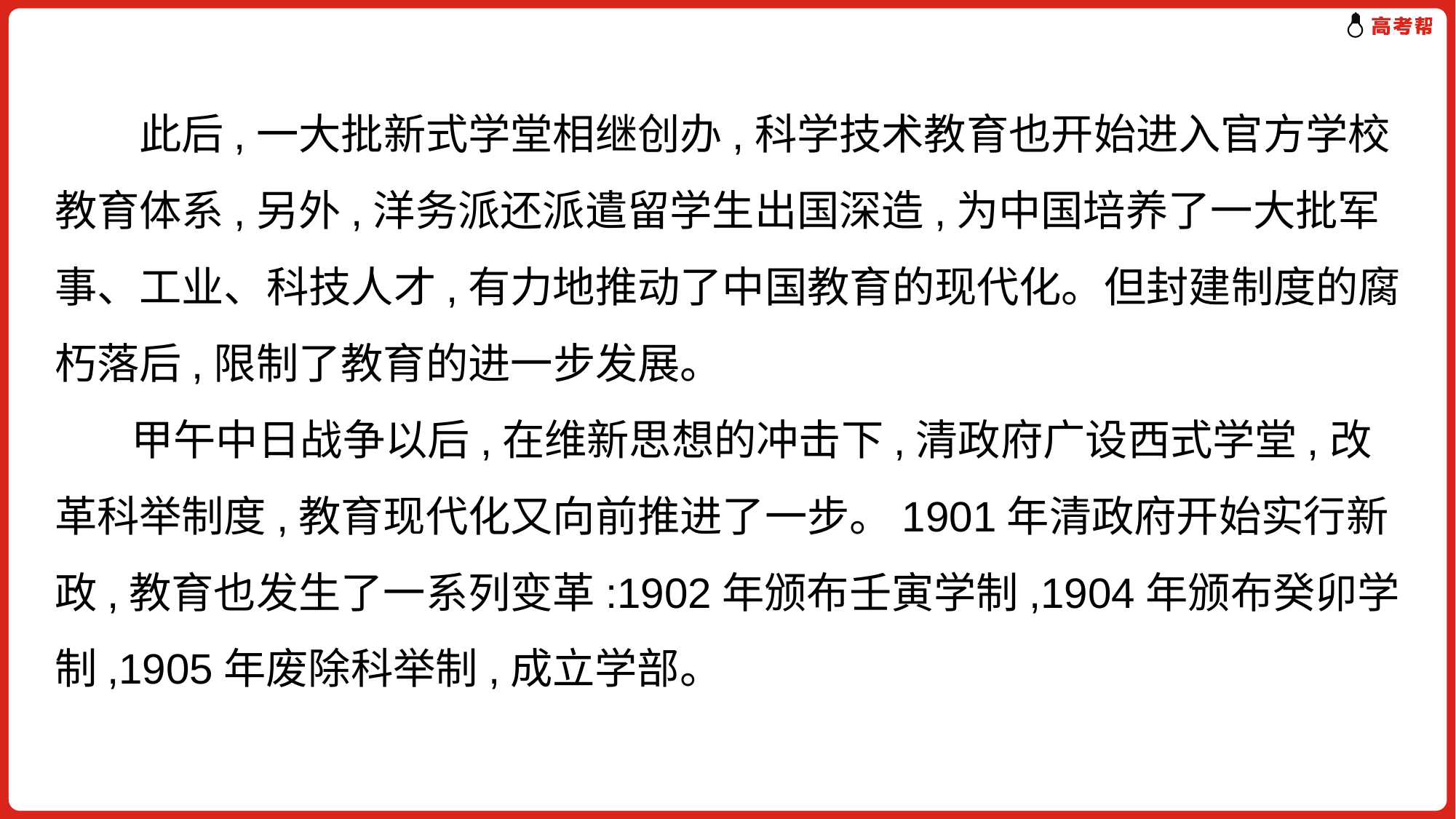

此后,一大批新式学堂相继创办,科学技术教育也开始进入官方学校教育体系,另外,洋务派还派遣留学生出国深造,为中国培养了一大批军事、工业、科技人才,有力地推动了中国教育的现代化。但封建制度的腐朽落后,限制了教育的进一步发展。
       甲午中日战争以后,在维新思想的冲击下,清政府广设西式学堂,改革科举制度,教育现代化又向前推进了一步。1901年清政府开始实行新政,教育也发生了一系列变革:1902年颁布壬寅学制,1904年颁布癸卯学制,1905年废除科举制,成立学部。